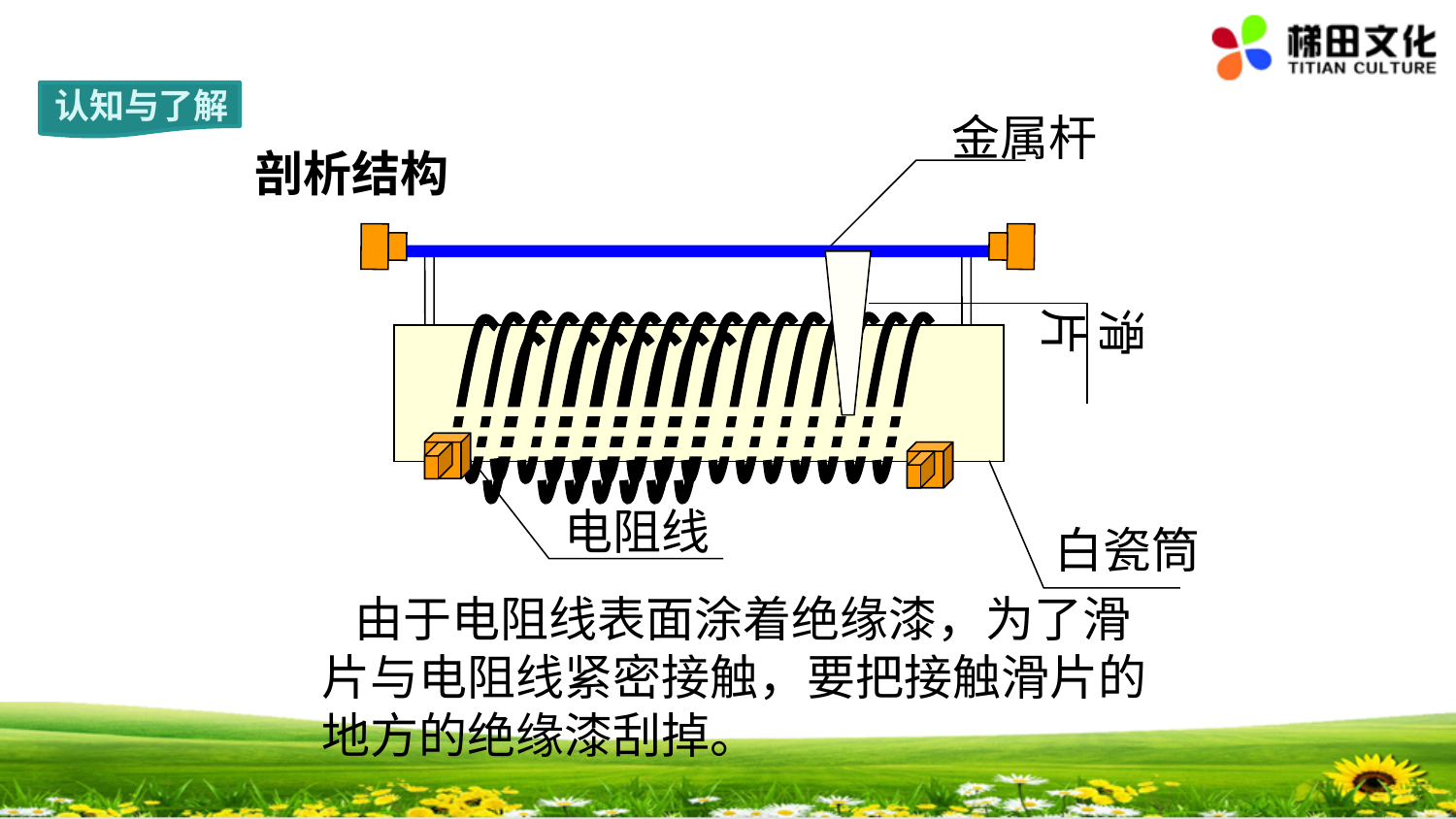

认知与了解

金属杆

滑片

电阻线
白瓷筒
剖析结构

  由于电阻线表面涂着绝缘漆，为了滑片与电阻线紧密接触，要把接触滑片的地方的绝缘漆刮掉。